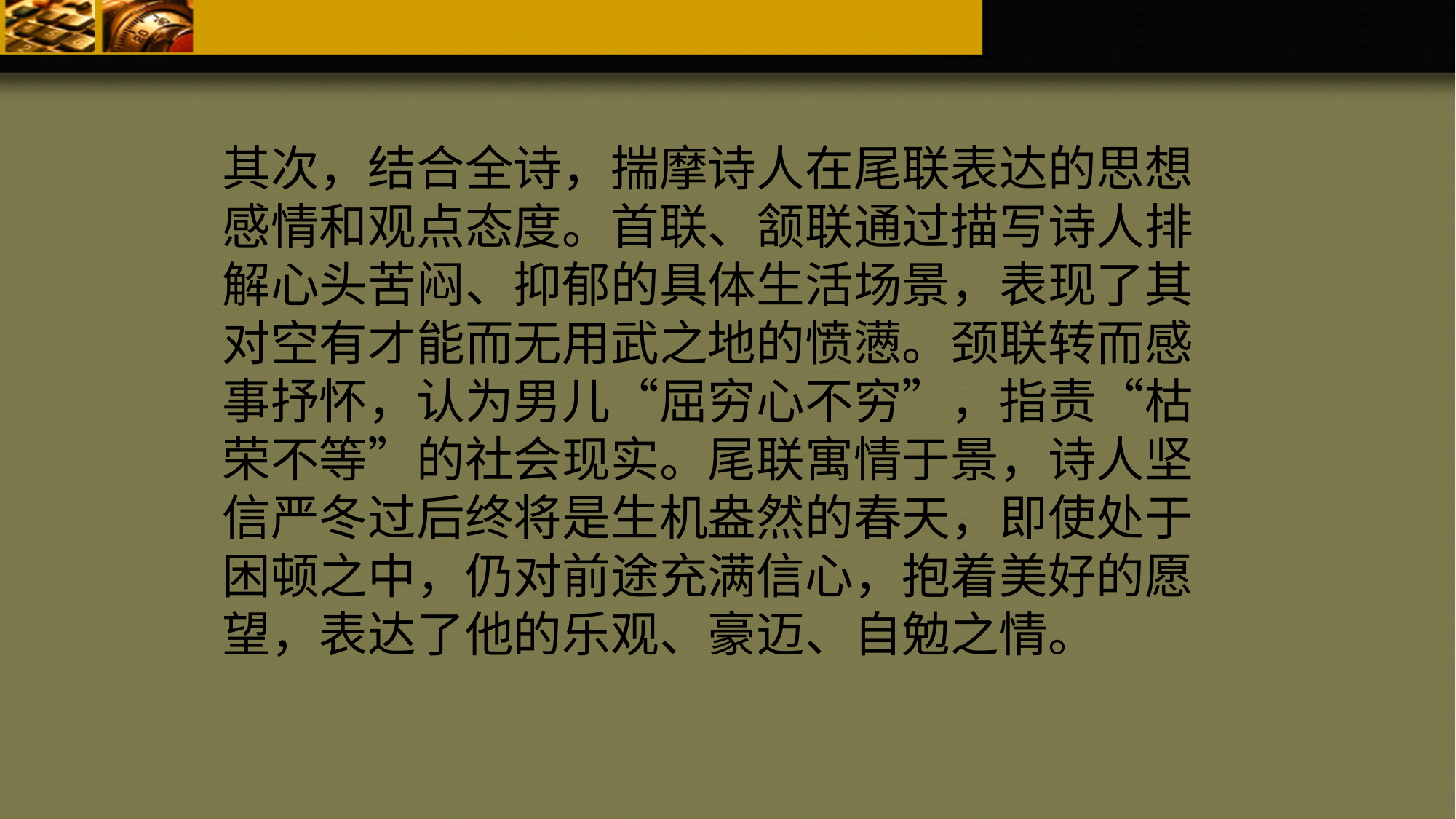

其次，结合全诗，揣摩诗人在尾联表达的思想感情和观点态度。首联、颔联通过描写诗人排解心头苦闷、抑郁的具体生活场景，表现了其对空有才能而无用武之地的愤懑。颈联转而感事抒怀，认为男儿“屈穷心不穷”，指责“枯荣不等”的社会现实。尾联寓情于景，诗人坚信严冬过后终将是生机盎然的春天，即使处于困顿之中，仍对前途充满信心，抱着美好的愿望，表达了他的乐观、豪迈、自勉之情。